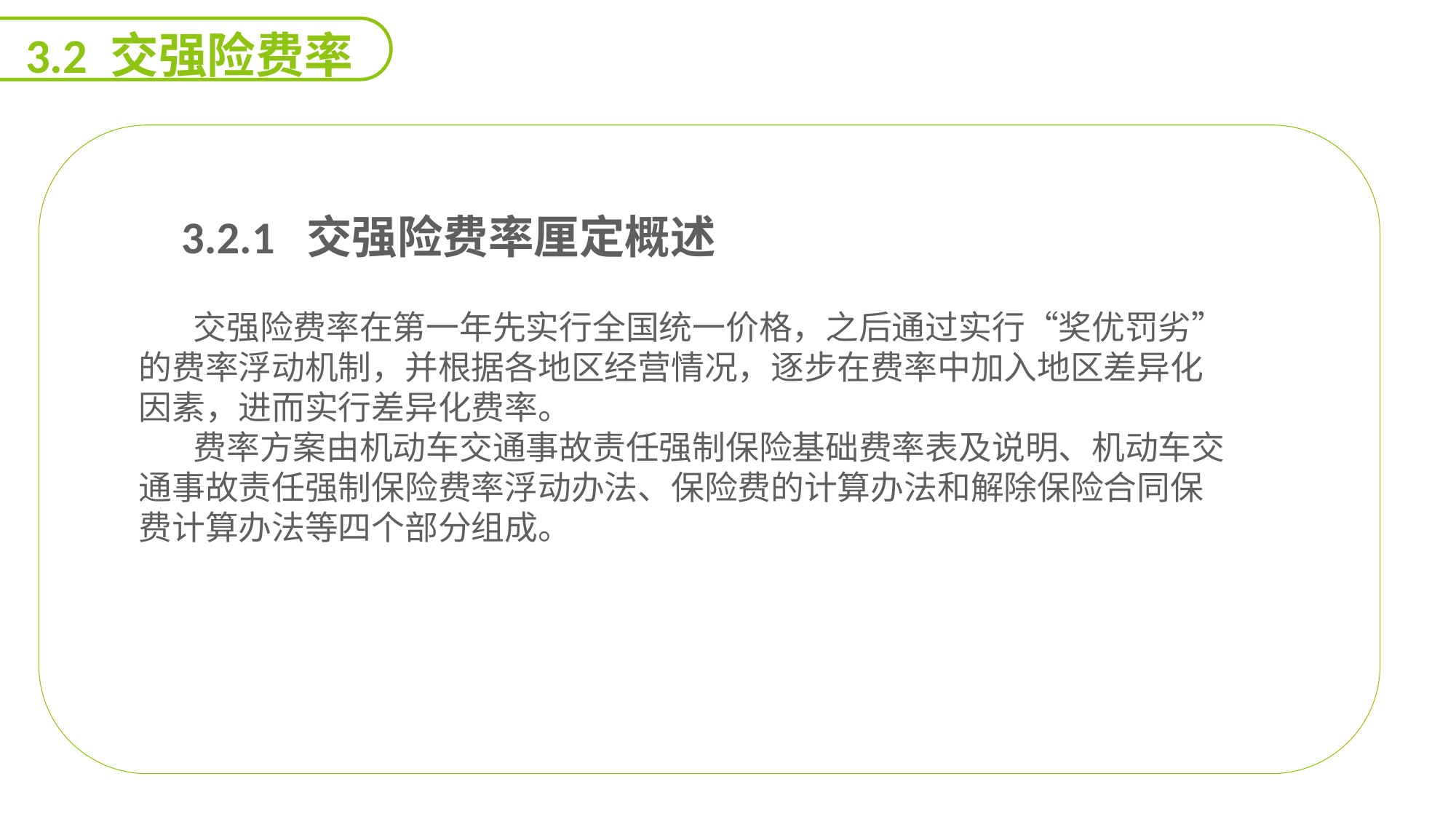

3.2 交强险费率

 3.2.1  交强险费率厘定概述

交强险费率在第一年先实行全国统一价格，之后通过实行“奖优罚劣”的费率浮动机制，并根据各地区经营情况，逐步在费率中加入地区差异化因素，进而实行差异化费率。
费率方案由机动车交通事故责任强制保险基础费率表及说明、机动车交通事故责任强制保险费率浮动办法、保险费的计算办法和解除保险合同保费计算办法等四个部分组成。

能力
目标
延迟符